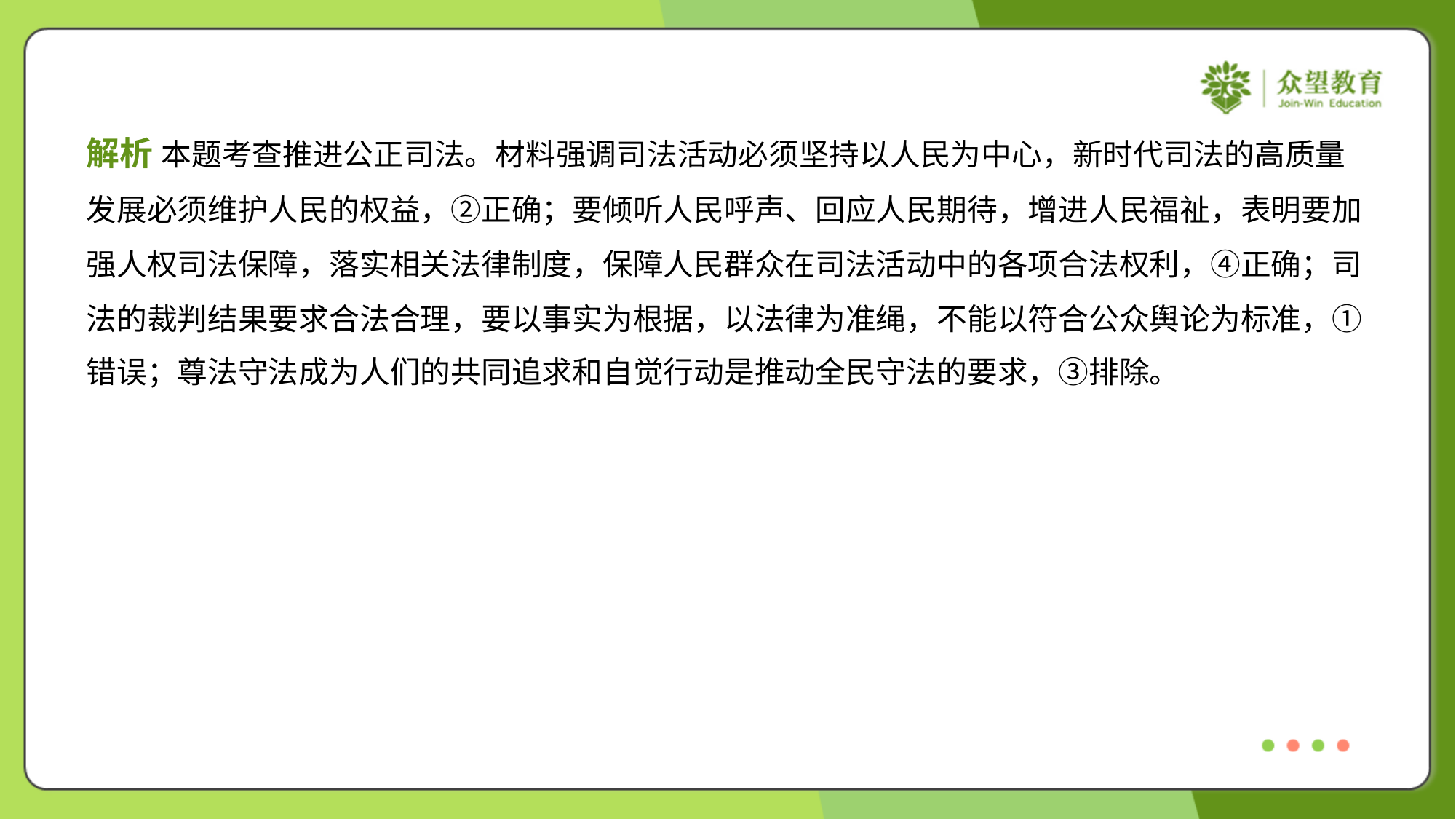

解析 本题考查推进公正司法。材料强调司法活动必须坚持以人民为中心，新时代司法的高质量
发展必须维护人民的权益，②正确；要倾听人民呼声、回应人民期待，增进人民福祉，表明要加
强人权司法保障，落实相关法律制度，保障人民群众在司法活动中的各项合法权利，④正确；司
法的裁判结果要求合法合理，要以事实为根据，以法律为准绳，不能以符合公众舆论为标准，①
错误；尊法守法成为人们的共同追求和自觉行动是推动全民守法的要求，③排除。